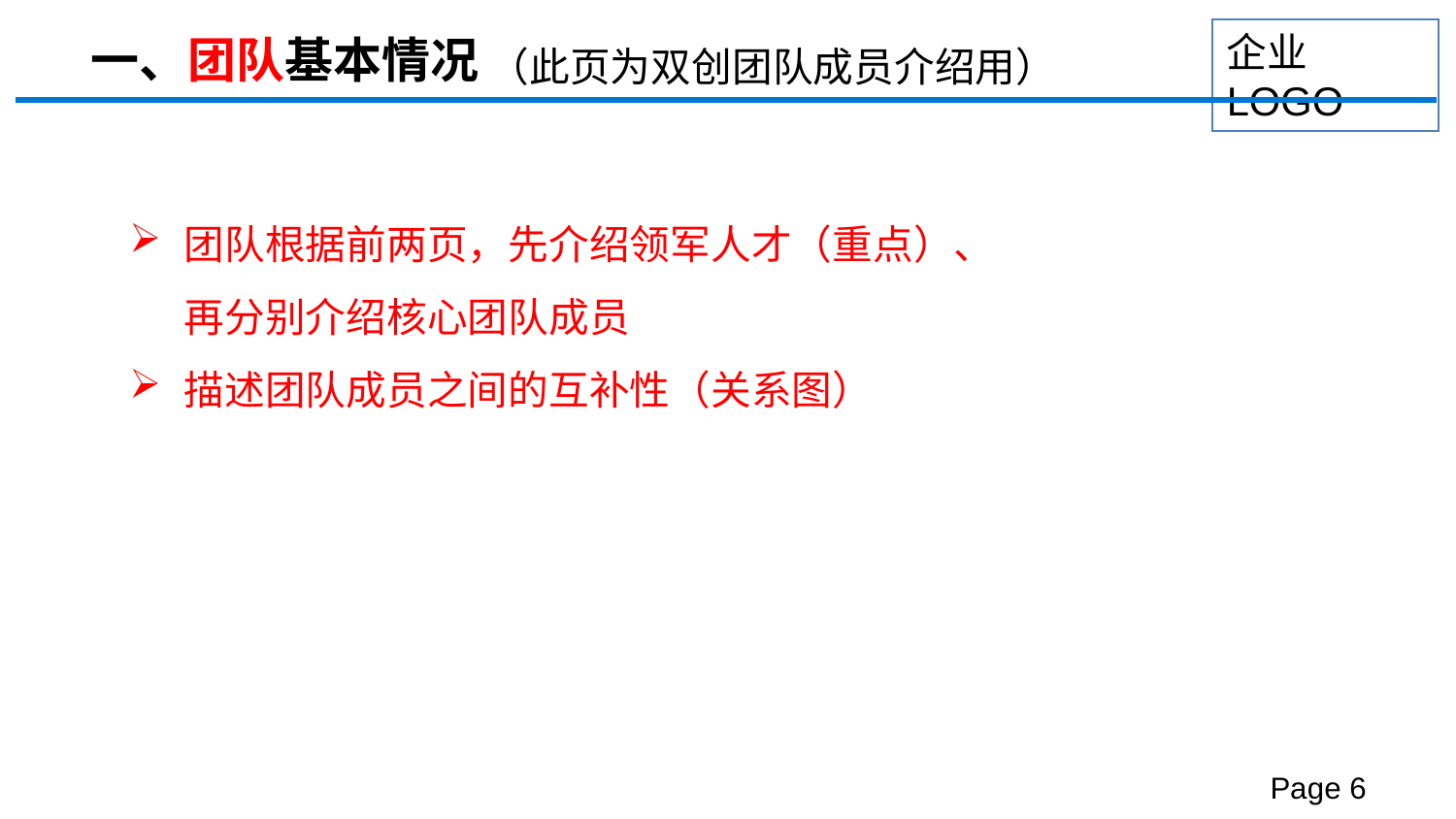

一、团队基本情况
（此页为双创团队成员介绍用）
团队根据前两页，先介绍领军人才（重点）、再分别介绍核心团队成员
描述团队成员之间的互补性（关系图）
Page 6